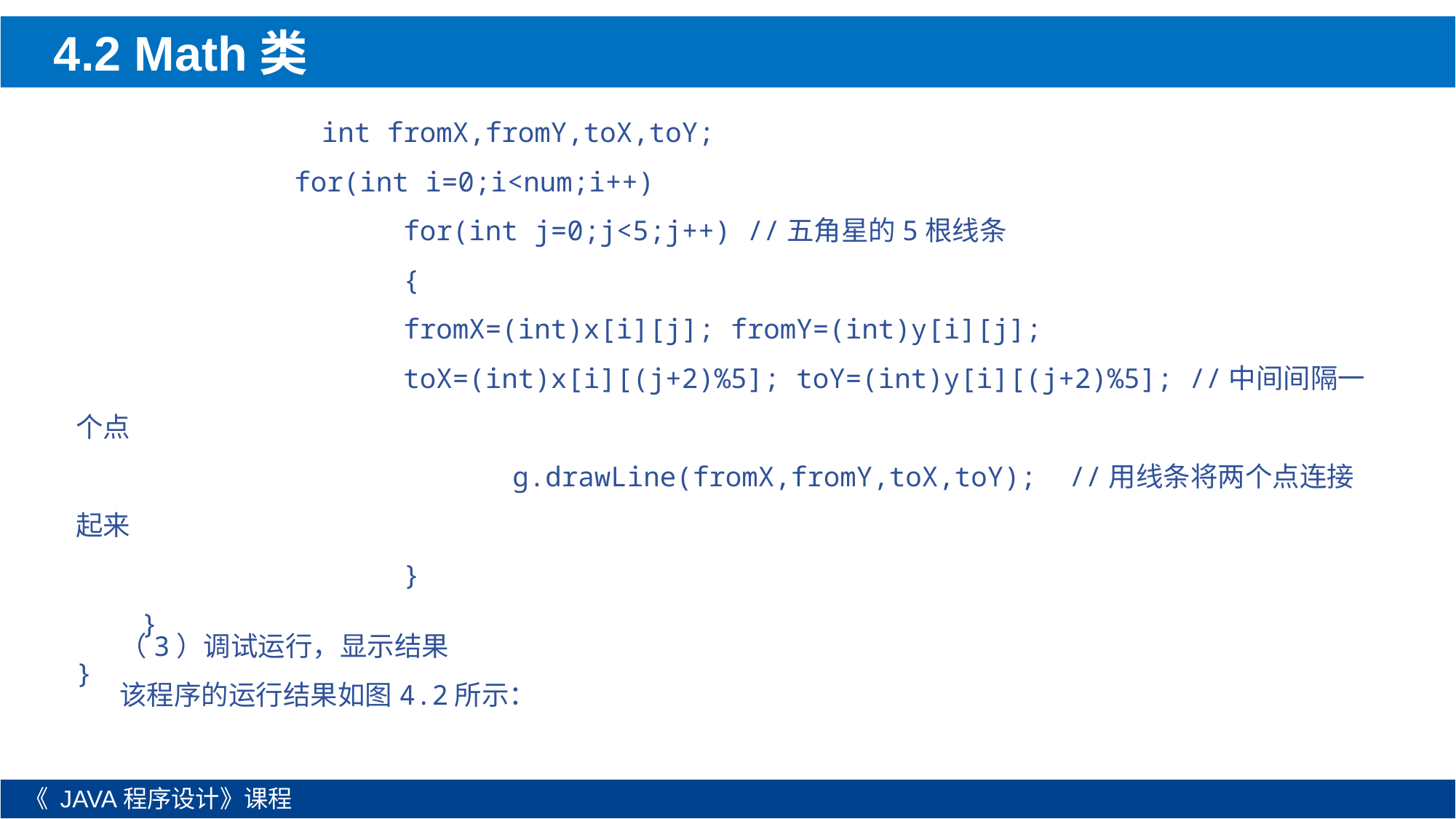

4.2 Math类
               int fromX,fromY,toX,toY;
		for(int i=0;i<num;i++)
			for(int j=0;j<5;j++) //五角星的5根线条
			{
			fromX=(int)x[i][j]; fromY=(int)y[i][j];
			toX=(int)x[i][(j+2)%5]; toY=(int)y[i][(j+2)%5]; //中间间隔一个点
				g.drawLine(fromX,fromY,toX,toY);  //用线条将两个点连接起来
			}
    }
}
（3）调试运行，显示结果
该程序的运行结果如图4.2所示：
《 JAVA程序设计》课程